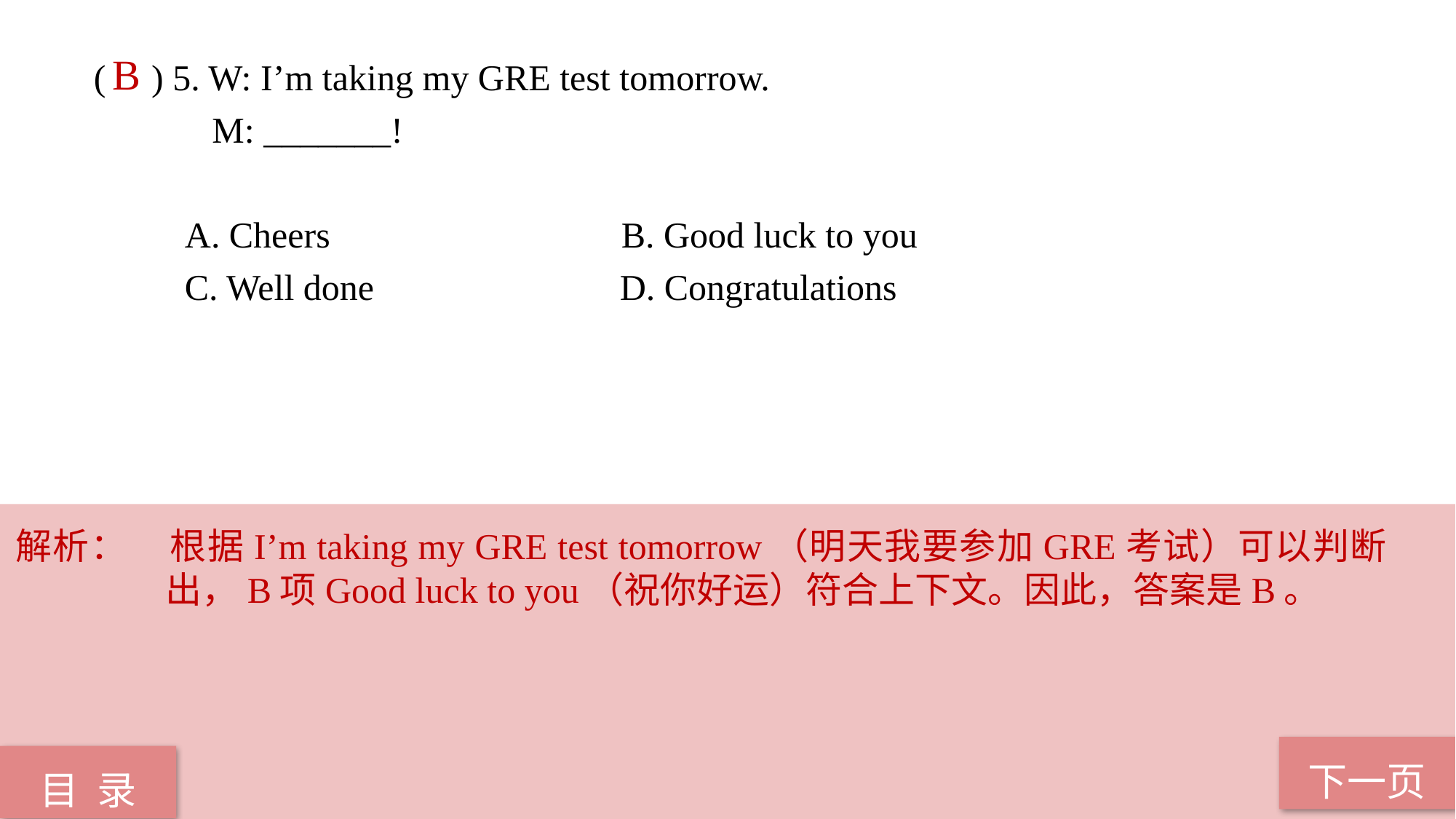

(     ) 5. W: I’m taking my GRE test tomorrow.
             M: _______!

          A. Cheers                                B. Good luck to you
          C. Well done                           D. Congratulations
B
解析：	根据I’m taking my GRE test tomorrow（明天我要参加GRE考试）可以判断出，B项Good luck to you（祝你好运）符合上下文。因此，答案是B。
下一页